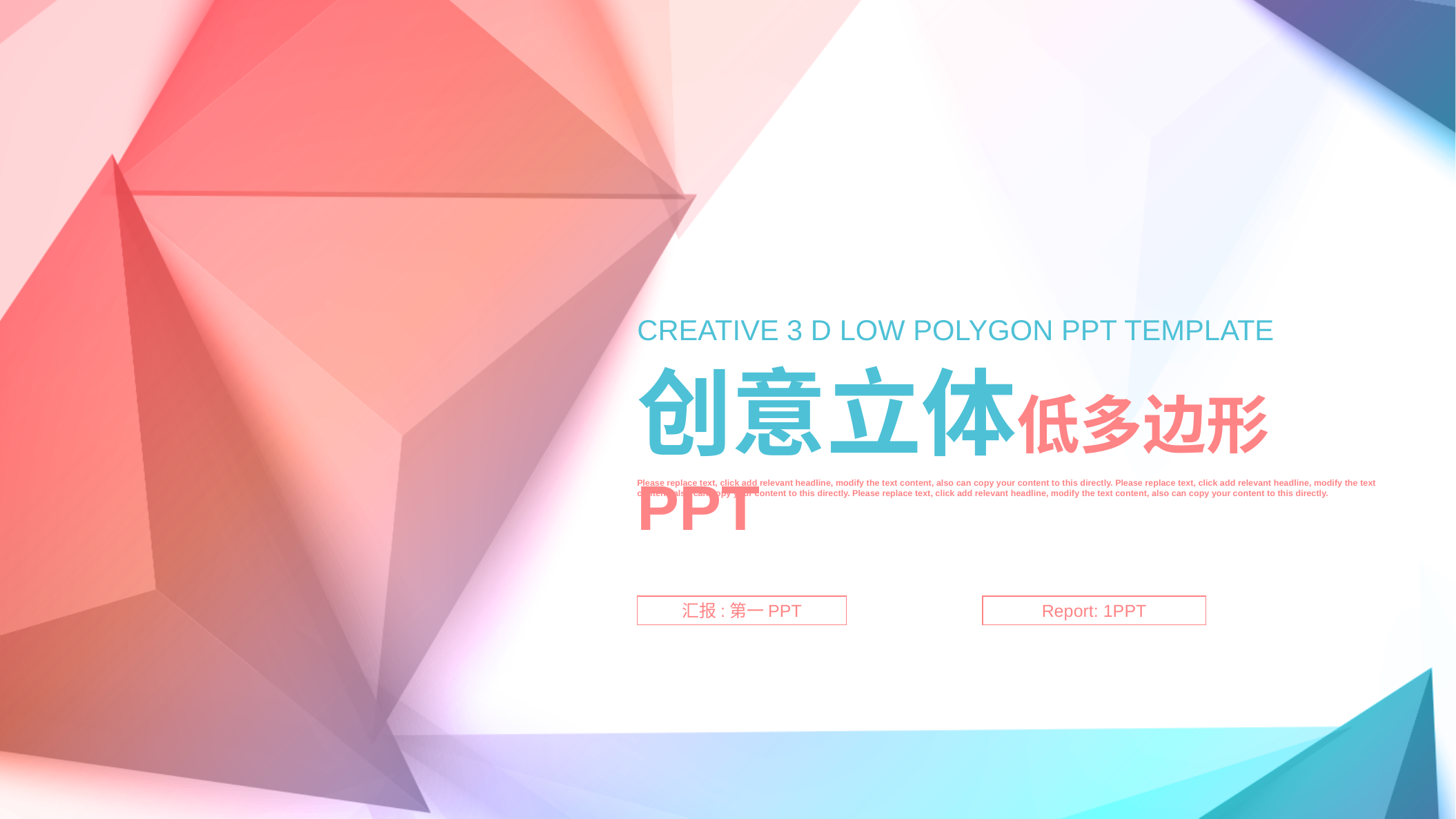

CREATIVE 3 D LOW POLYGON PPT TEMPLATE
创意立体低多边形PPT
Please replace text, click add relevant headline, modify the text content, also can copy your content to this directly. Please replace text, click add relevant headline, modify the text content, also can copy your content to this directly. Please replace text, click add relevant headline, modify the text content, also can copy your content to this directly.
汇报:第一PPT
Report: 1PPT